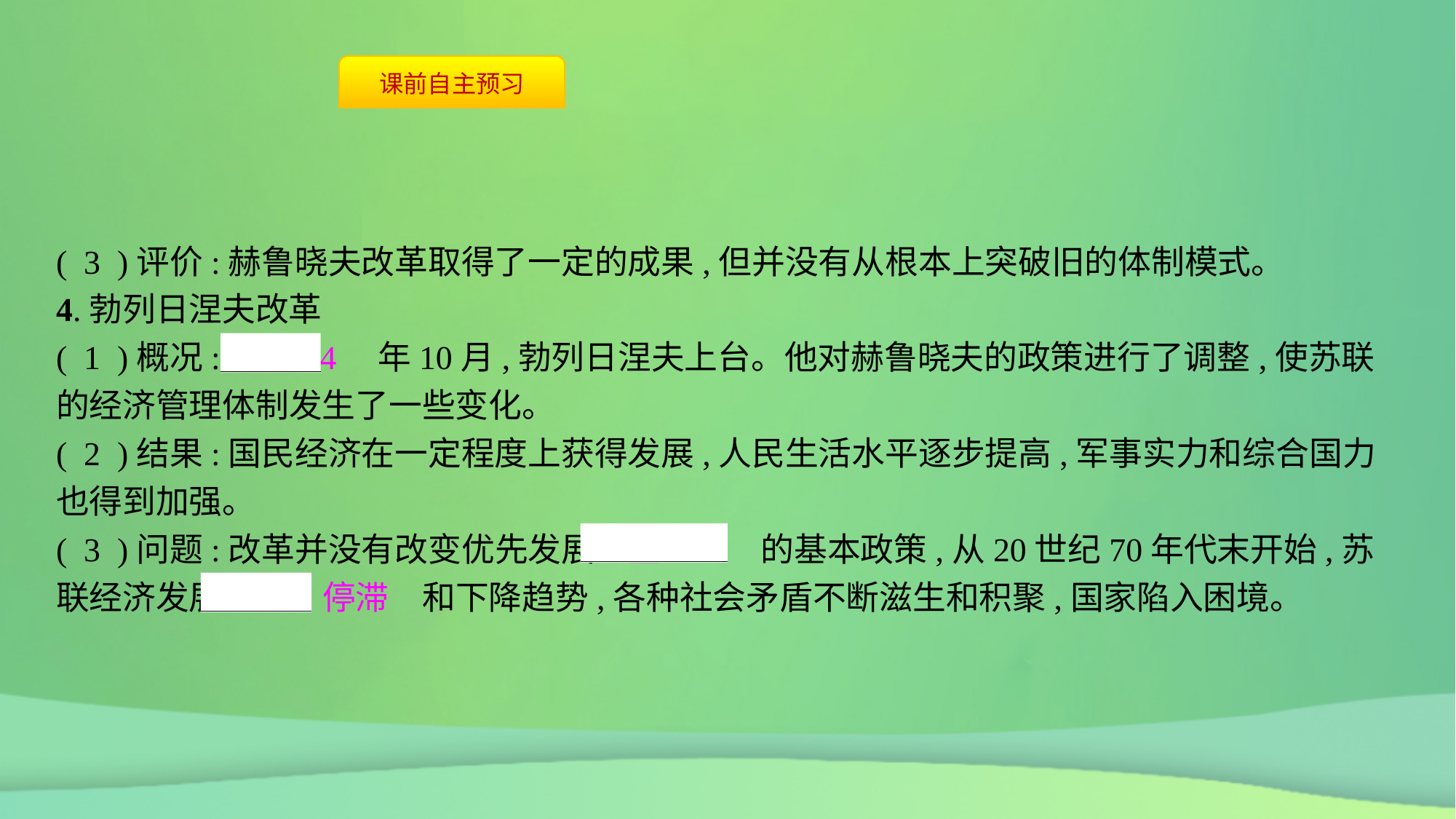

(  3  )评价:赫鲁晓夫改革取得了一定的成果,但并没有从根本上突破旧的体制模式。
4.勃列日涅夫改革
(  1  )概况:　1964　年10月,勃列日涅夫上台。他对赫鲁晓夫的政策进行了调整,使苏联的经济管理体制发生了一些变化。
(  2  )结果:国民经济在一定程度上获得发展,人民生活水平逐步提高,军事实力和综合国力也得到加强。
(  3  )问题:改革并没有改变优先发展　重工业　的基本政策,从20世纪70年代末开始,苏联经济发展呈现　停滞　和下降趋势,各种社会矛盾不断滋生和积聚,国家陷入困境。